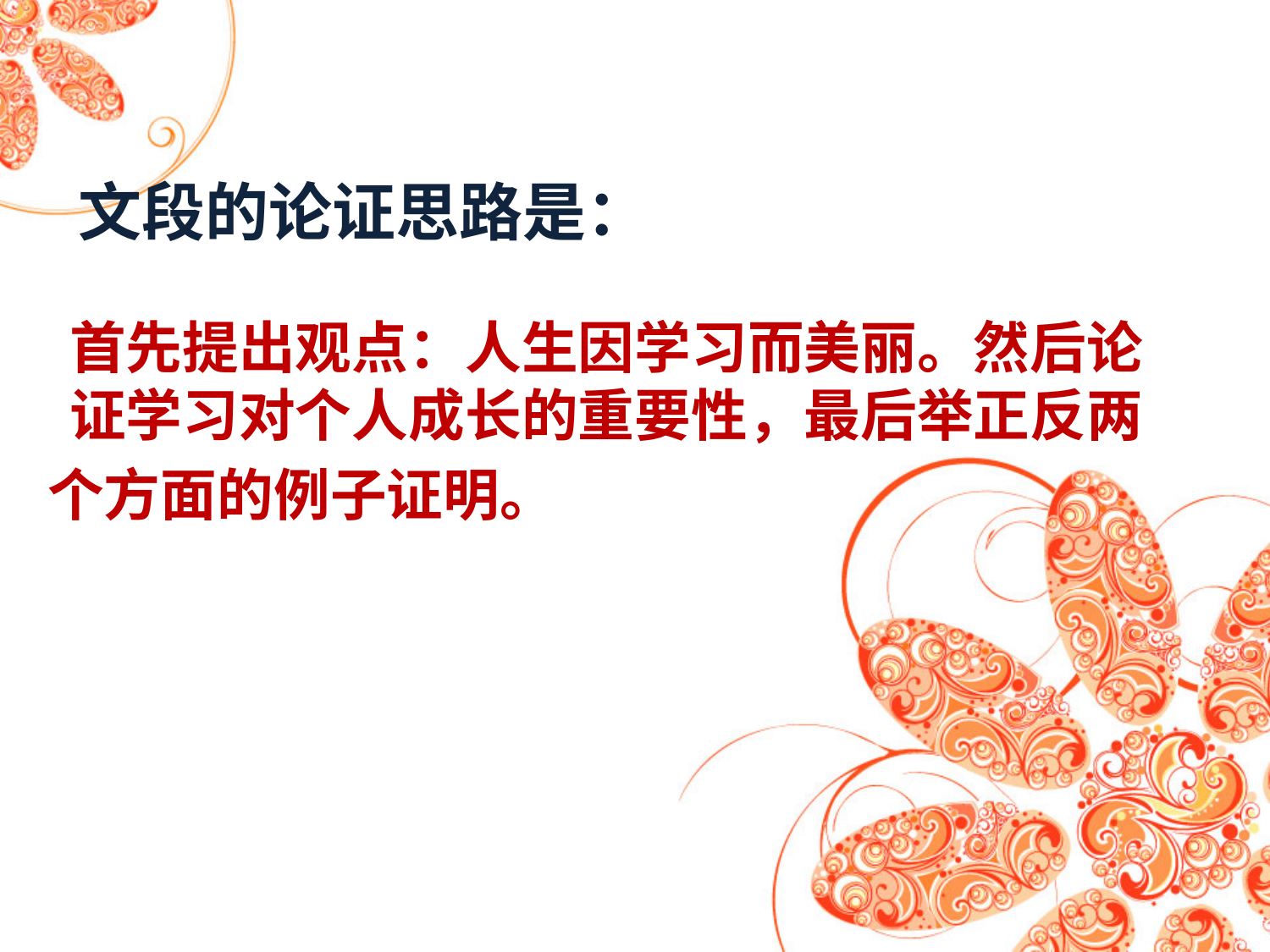

文段的论证思路是：
首先提出观点：人生因学习而美丽。然后论证学习对个人成长的重要性，最后举正反两
个方面的例子证明。